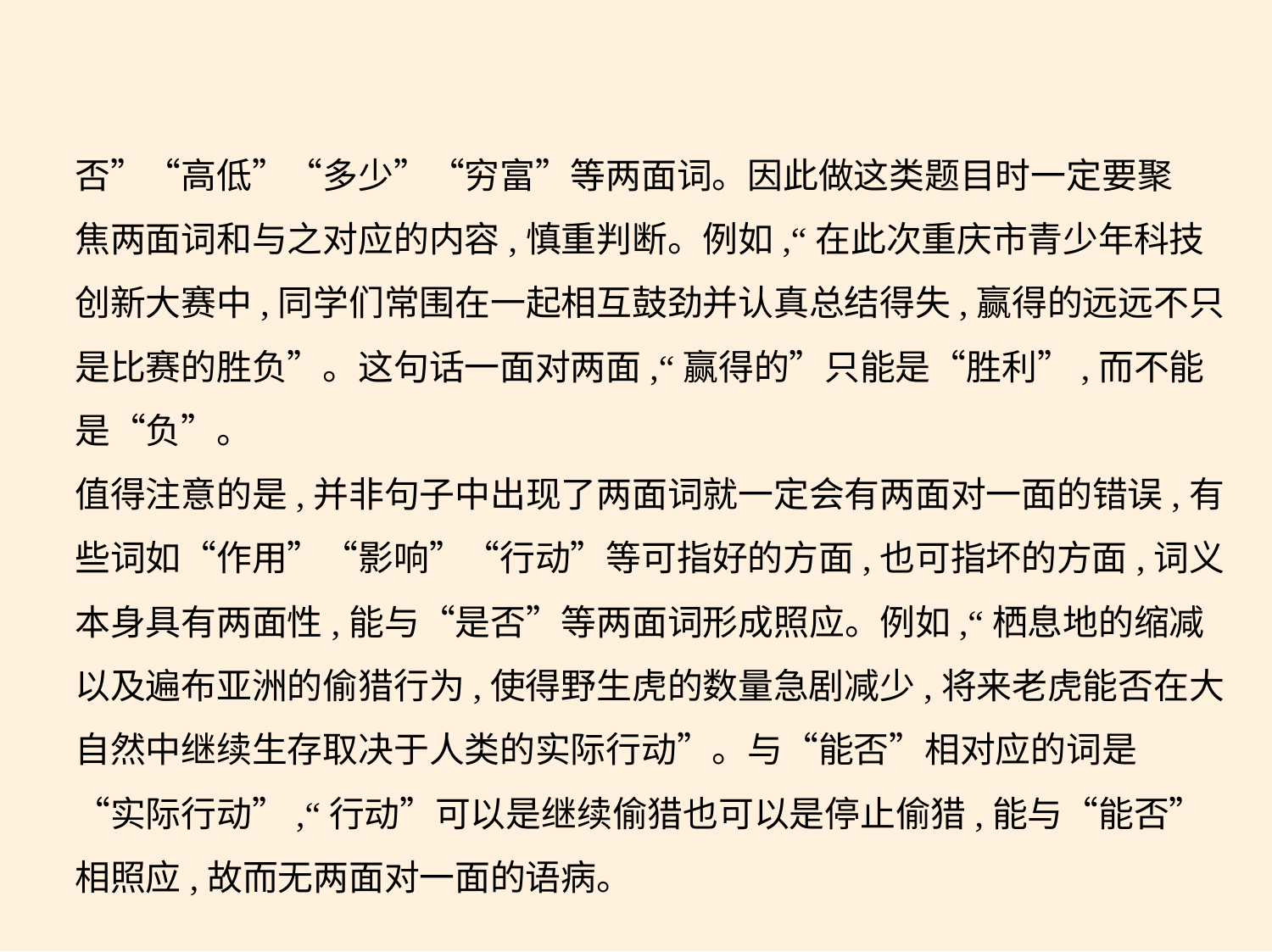

否”“高低”“多少”“穷富”等两面词。因此做这类题目时一定要聚
焦两面词和与之对应的内容,慎重判断。例如,“在此次重庆市青少年科技
创新大赛中,同学们常围在一起相互鼓劲并认真总结得失,赢得的远远不只
是比赛的胜负”。这句话一面对两面,“赢得的”只能是“胜利”,而不能
是“负”。
值得注意的是,并非句子中出现了两面词就一定会有两面对一面的错误,有
些词如“作用”“影响”“行动”等可指好的方面,也可指坏的方面,词义
本身具有两面性,能与“是否”等两面词形成照应。例如,“栖息地的缩减
以及遍布亚洲的偷猎行为,使得野生虎的数量急剧减少,将来老虎能否在大
自然中继续生存取决于人类的实际行动”。与“能否”相对应的词是
“实际行动”,“行动”可以是继续偷猎也可以是停止偷猎,能与“能否”
相照应,故而无两面对一面的语病。